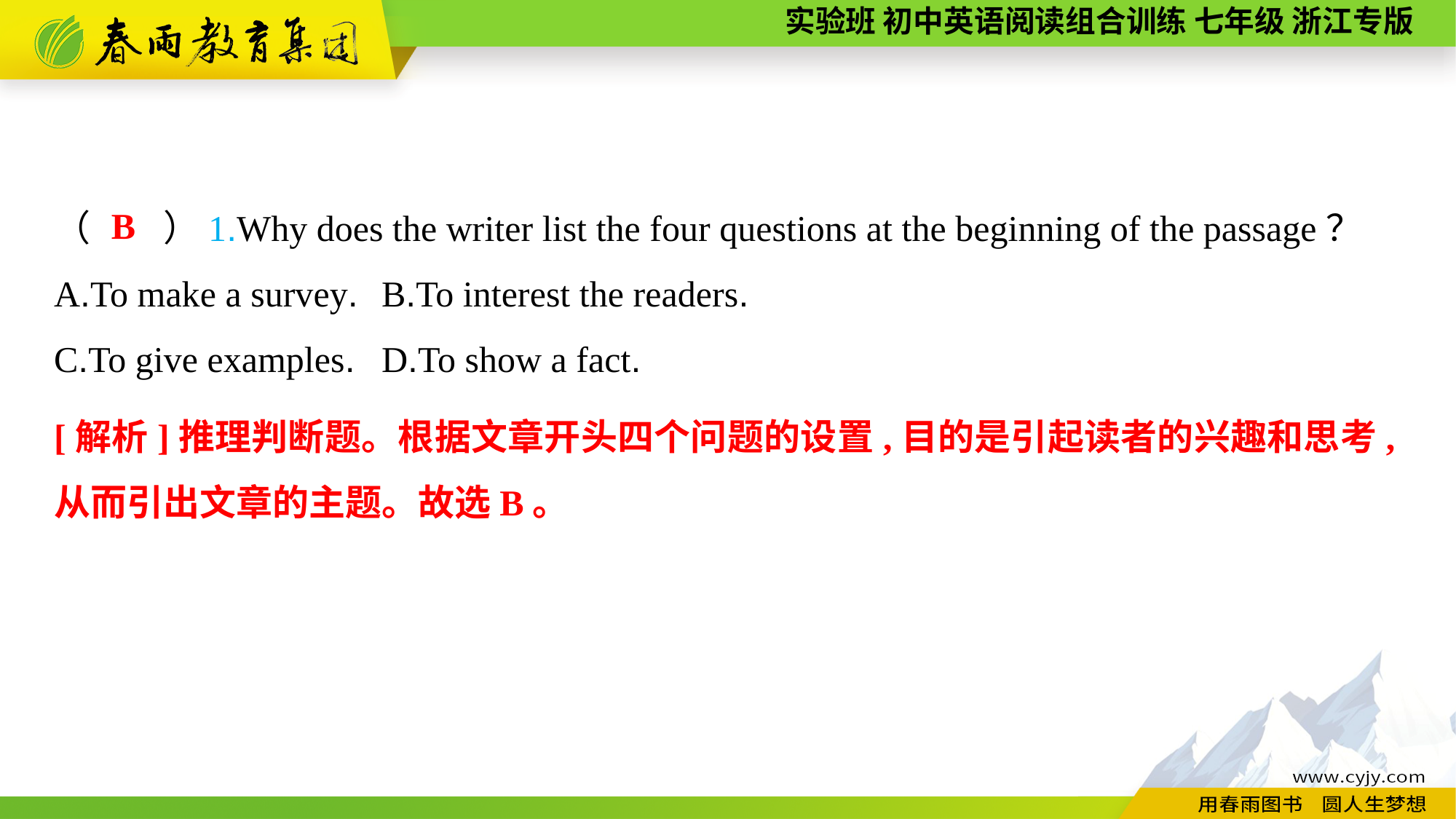

（　　）1.Why does the writer list the four questions at the beginning of the passage？
A.To make a survey.	B.To interest the readers.
C.To give examples.	D.To show a fact.
B
[解析]推理判断题。根据文章开头四个问题的设置,目的是引起读者的兴趣和思考,从而引出文章的主题。故选B。